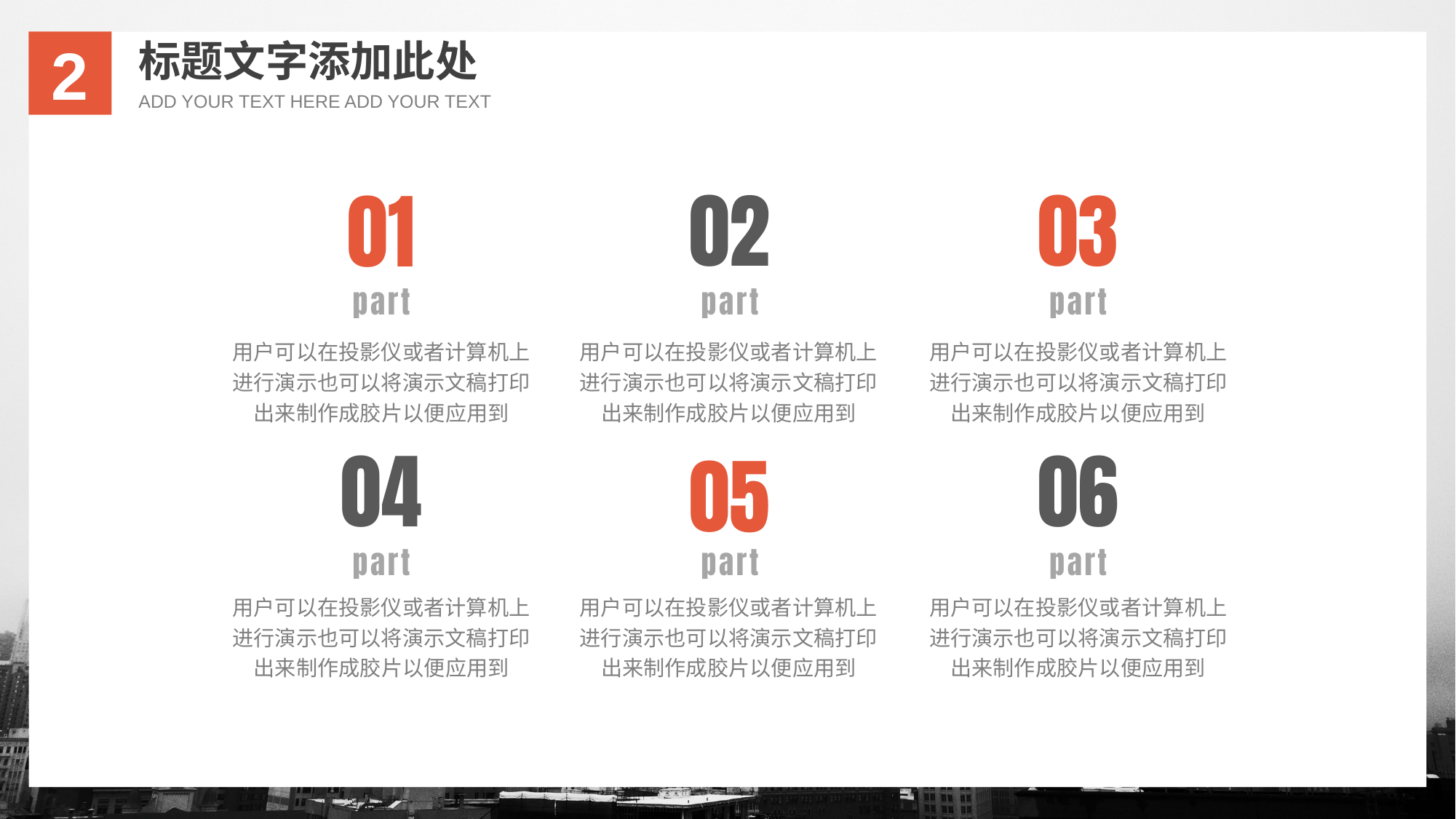

标题文字添加此处
ADD YOUR TEXT HERE ADD YOUR TEXT
2
03
02
01
part
part
part
用户可以在投影仪或者计算机上进行演示也可以将演示文稿打印出来制作成胶片以便应用到
用户可以在投影仪或者计算机上进行演示也可以将演示文稿打印出来制作成胶片以便应用到
用户可以在投影仪或者计算机上进行演示也可以将演示文稿打印出来制作成胶片以便应用到
04
06
05
part
part
part
用户可以在投影仪或者计算机上进行演示也可以将演示文稿打印出来制作成胶片以便应用到
用户可以在投影仪或者计算机上进行演示也可以将演示文稿打印出来制作成胶片以便应用到
用户可以在投影仪或者计算机上进行演示也可以将演示文稿打印出来制作成胶片以便应用到